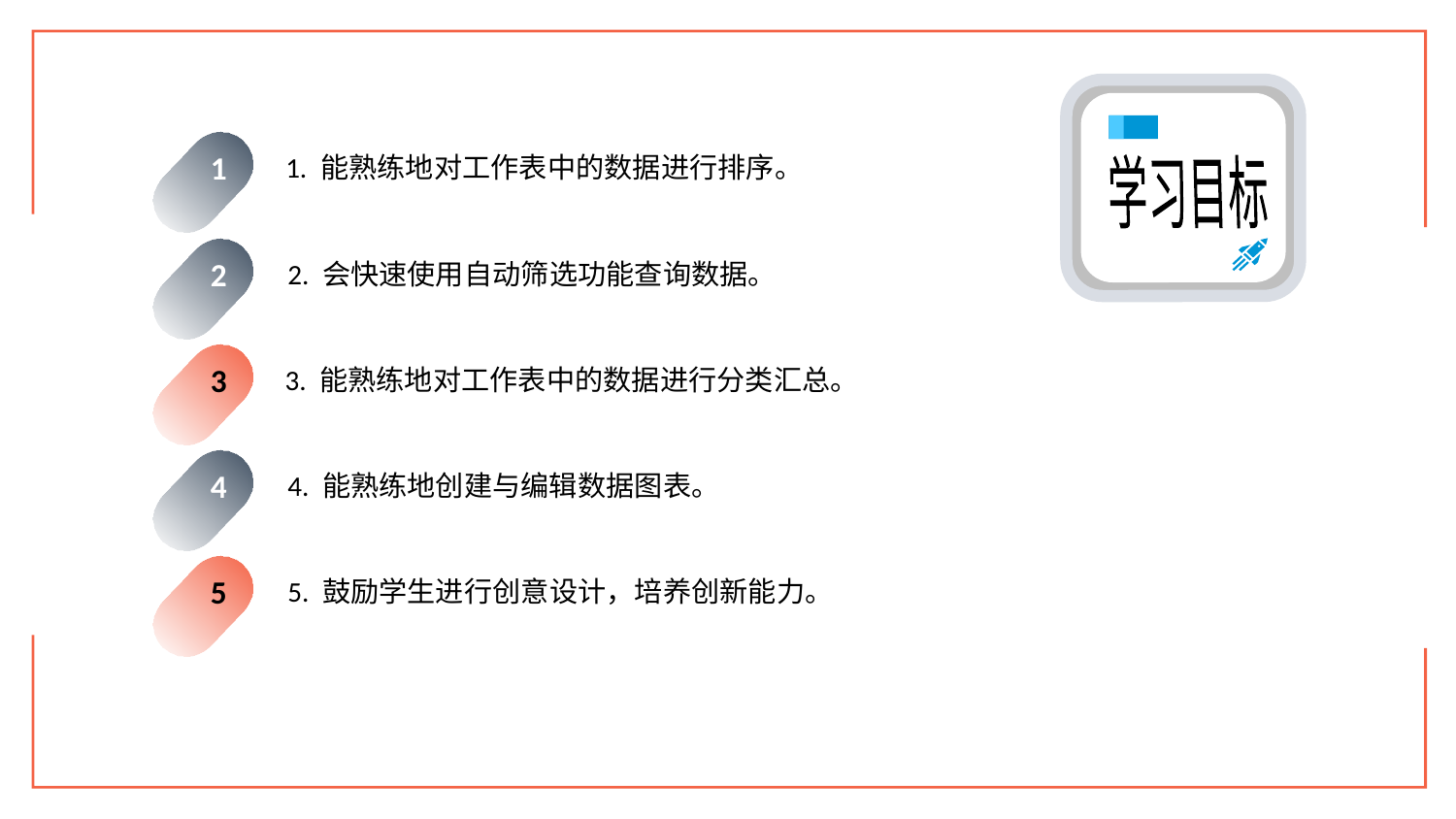

1. 能熟练地对工作表中的数据进行排序。
1

学习目标
2. 会快速使用自动筛选功能查询数据。
2

3. 能熟练地对工作表中的数据进行分类汇总。
3

4. 能熟练地创建与编辑数据图表。
4

5. 鼓励学生进行创意设计，培养创新能力。
5